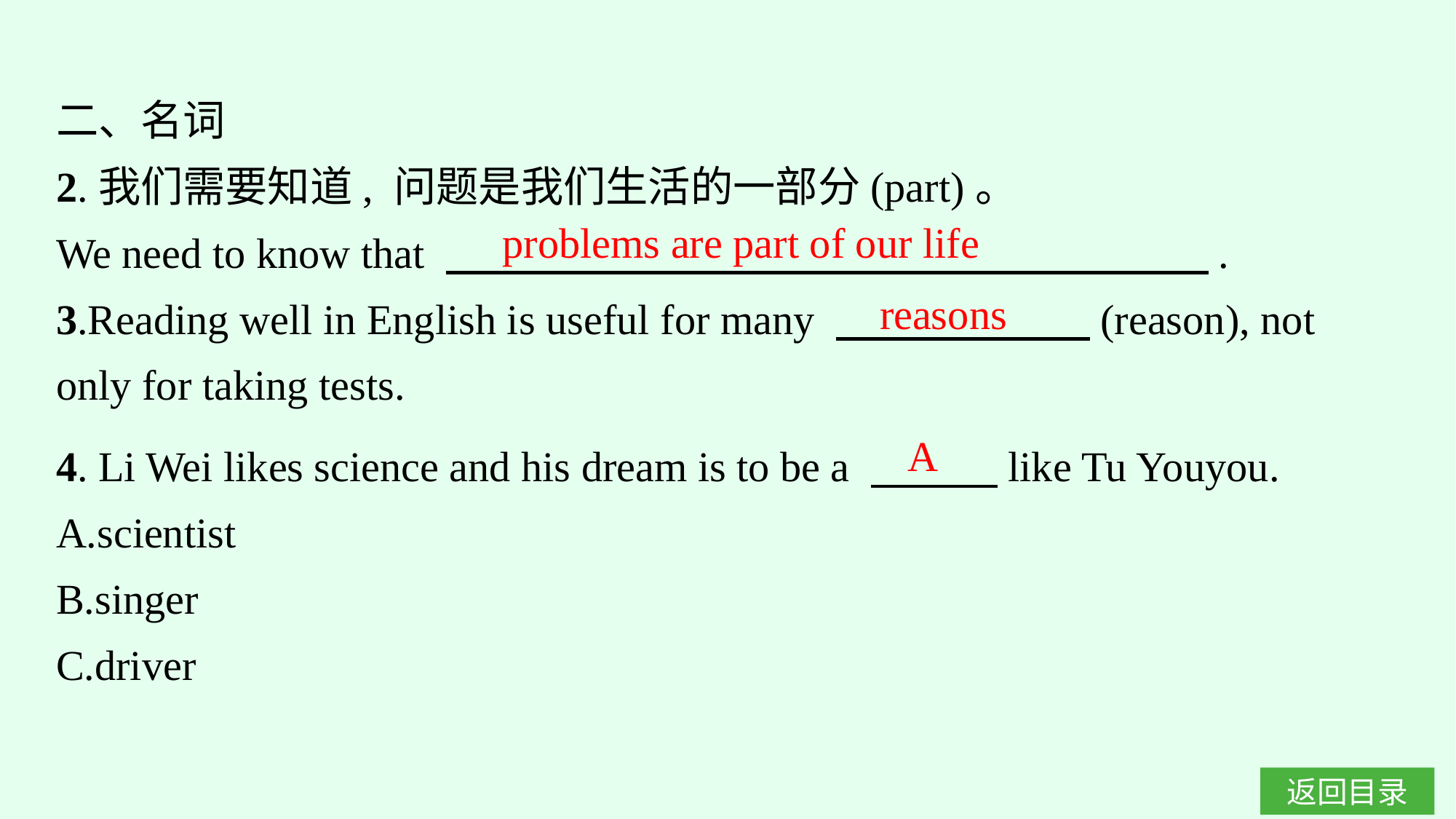

二、名词
2.我们需要知道, 问题是我们生活的一部分(part)。
We need to know that 　　　　　　　　　　　　　　　　　　.
3.Reading well in English is useful for many 　　　　　　(reason), not only for taking tests.

problems are part of our life
reasons
4. Li Wei likes science and his dream is to be a 　　　like Tu Youyou.
A.scientist
B.singer
C.driver
A